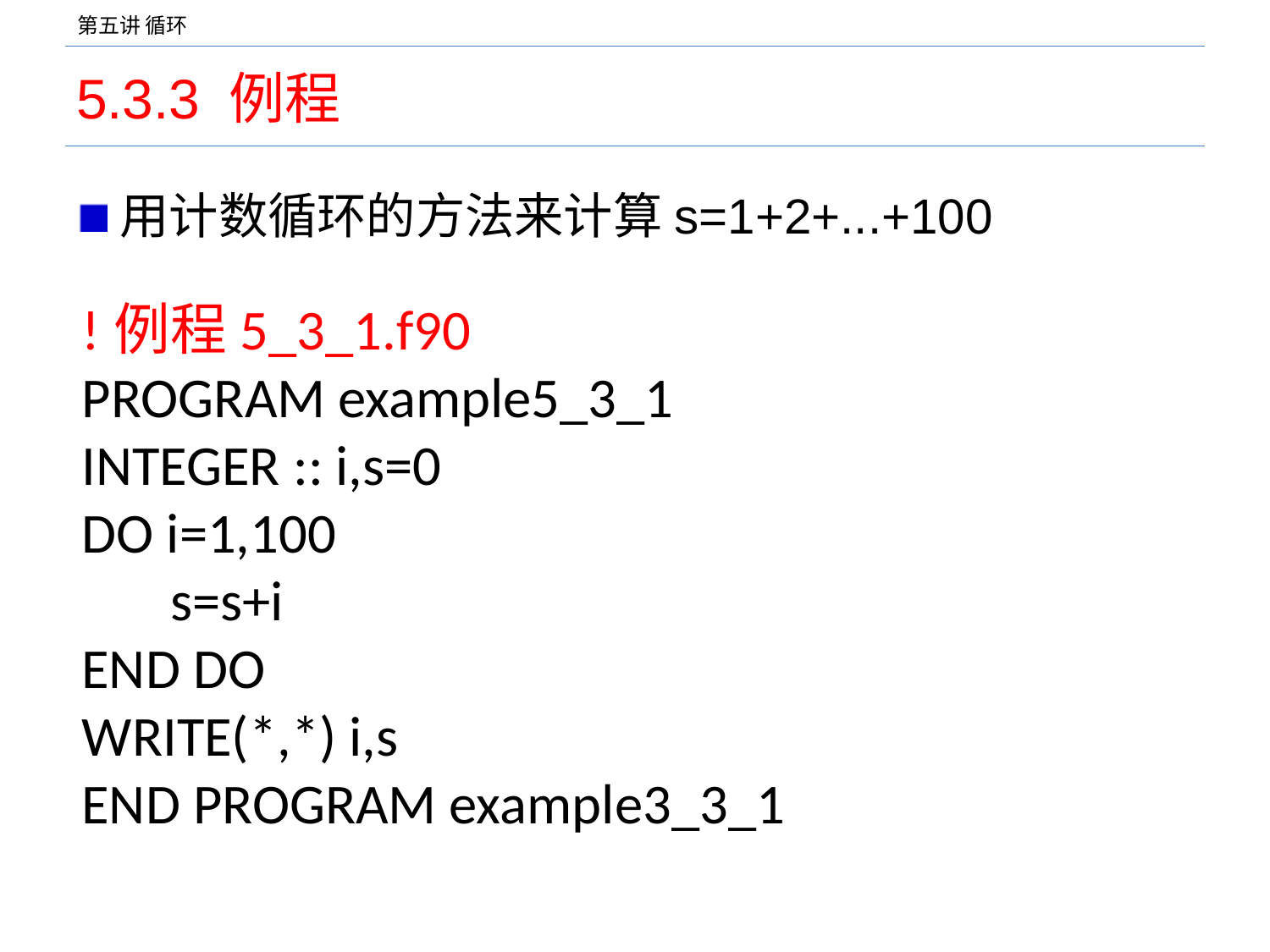

# 5.3.3 例程
用计数循环的方法来计算s=1+2+...+100
!例程5_3_1.f90
PROGRAM example5_3_1
INTEGER :: i,s=0
DO i=1,100
       s=s+i
END DO
WRITE(*,*) i,s
END PROGRAM example3_3_1